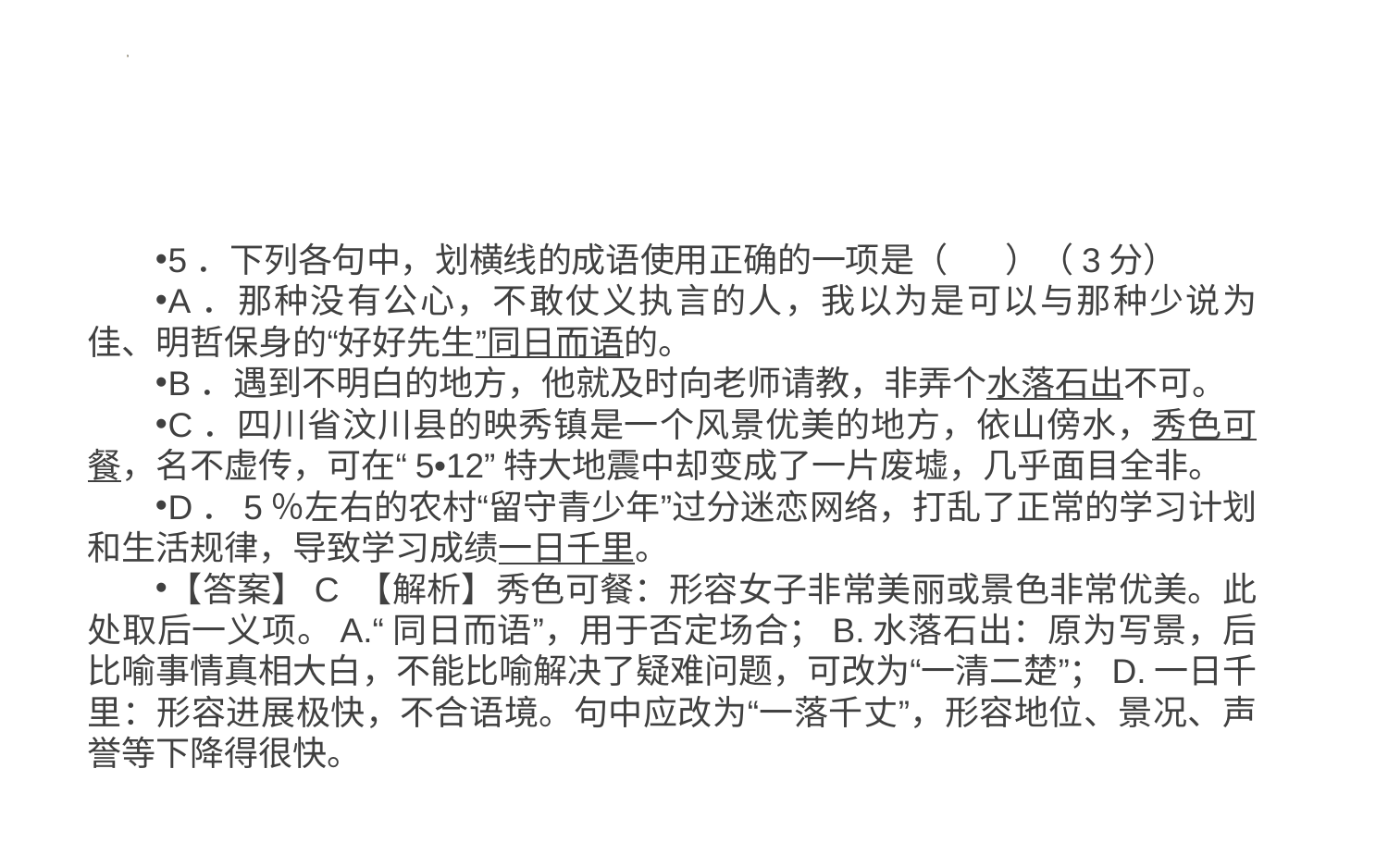

#
5．下列各句中，划横线的成语使用正确的一项是（      ）（3分）
A．那种没有公心，不敢仗义执言的人，我以为是可以与那种少说为佳、明哲保身的“好好先生”同日而语的。
B．遇到不明白的地方，他就及时向老师请教，非弄个水落石出不可。
C．四川省汶川县的映秀镇是一个风景优美的地方，依山傍水，秀色可餐，名不虚传，可在“5•12”特大地震中却变成了一片废墟，几乎面目全非。
D．5％左右的农村“留守青少年”过分迷恋网络，打乱了正常的学习计划和生活规律，导致学习成绩一日千里。
【答案】C 【解析】秀色可餐：形容女子非常美丽或景色非常优美。此处取后一义项。A.“同日而语”，用于否定场合；B.水落石出：原为写景，后比喻事情真相大白，不能比喻解决了疑难问题，可改为“一清二楚”；D.一日千里：形容进展极快，不合语境。句中应改为“一落千丈”，形容地位、景况、声誉等下降得很快。